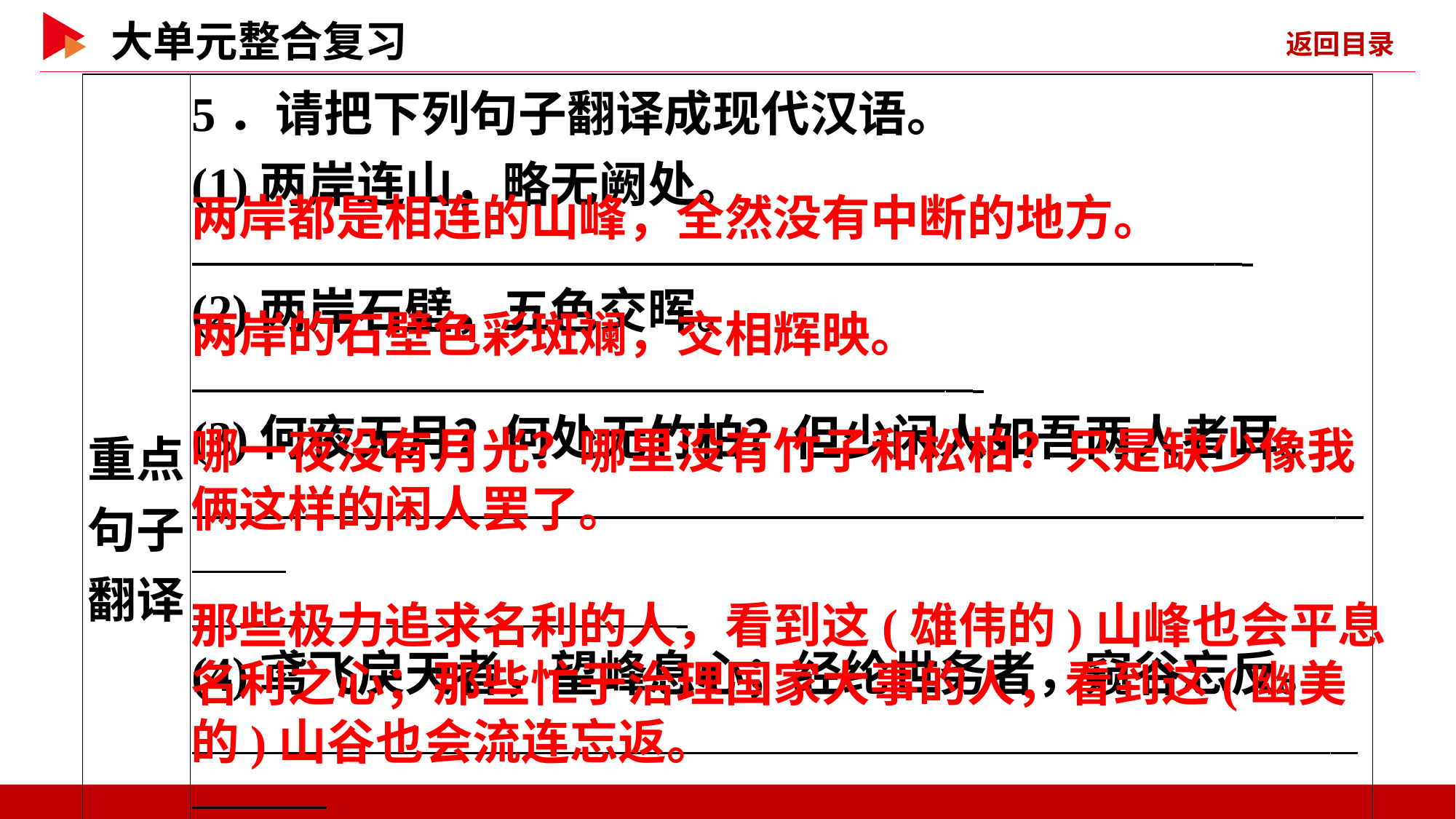

| 重点句子翻译 | 5．请把下列句子翻译成现代汉语。 (1)两岸连山，略无阙处。 \_ (2)两岸石壁，五色交晖。 \_ (3)何夜无月？何处无竹柏？但少闲人如吾两人者耳。 \_ \_ (4)鸢飞戾天者，望峰息心；经纶世务者，窥谷忘反。 \_ \_ \_ |
| --- | --- |
两岸都是相连的山峰，全然没有中断的地方。
两岸的石壁色彩斑斓，交相辉映。
哪一夜没有月光？哪里没有竹子和松柏？只是缺少像我
俩这样的闲人罢了。
那些极力追求名利的人，看到这(雄伟的)山峰也会平息
名利之心；那些忙于治理国家大事的人，看到这(幽美
的)山谷也会流连忘返。